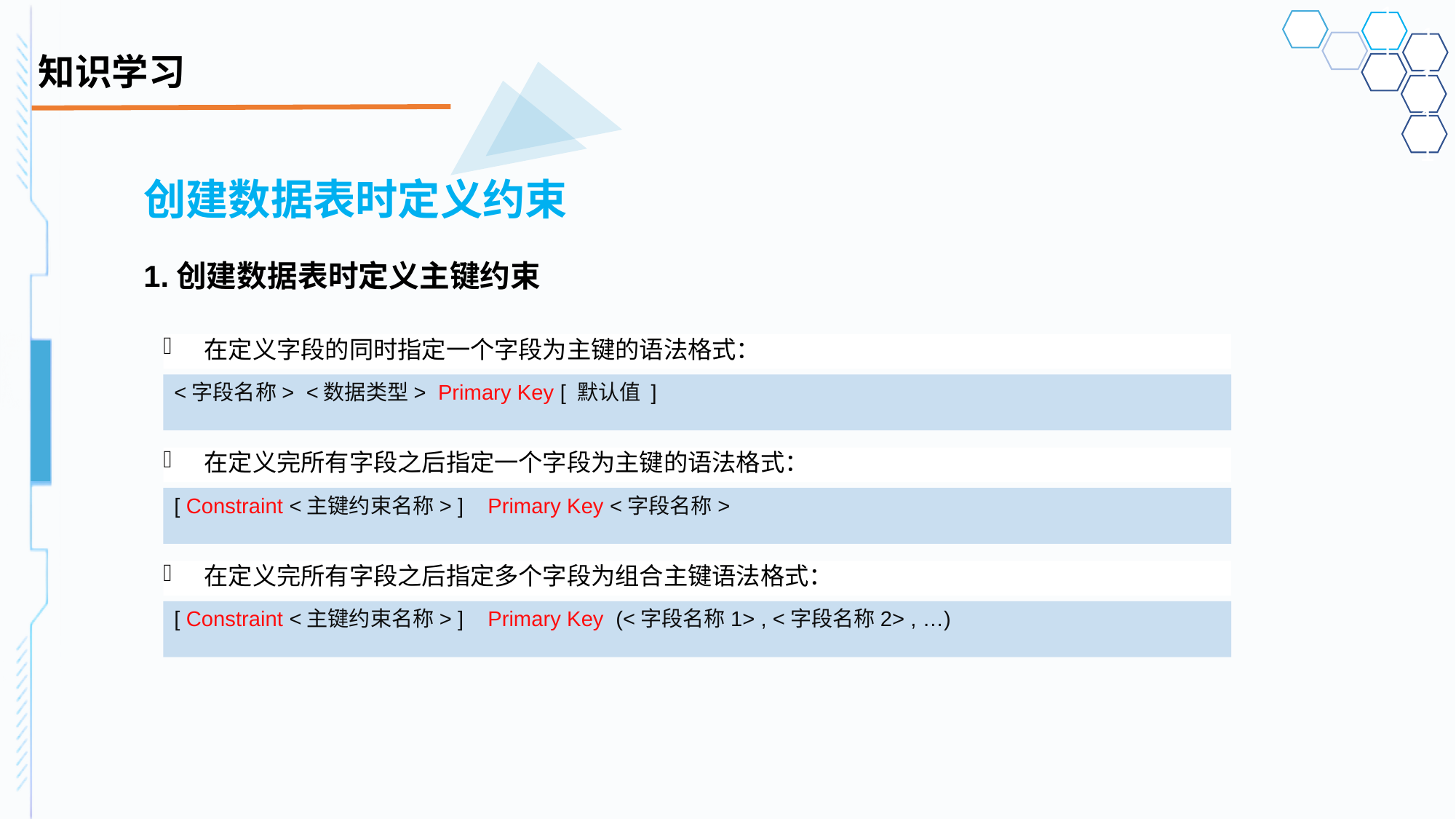

# 知识学习

创建数据表时定义约束
1.创建数据表时定义主键约束
在定义字段的同时指定一个字段为主键的语法格式：
<字段名称>  <数据类型>  Primary Key [ 默认值 ]
在定义完所有字段之后指定一个字段为主键的语法格式：
[ Constraint <主键约束名称> ]    Primary Key <字段名称>
在定义完所有字段之后指定多个字段为组合主键语法格式：
[ Constraint <主键约束名称> ]    Primary Key  (<字段名称1> , <字段名称2> , …)